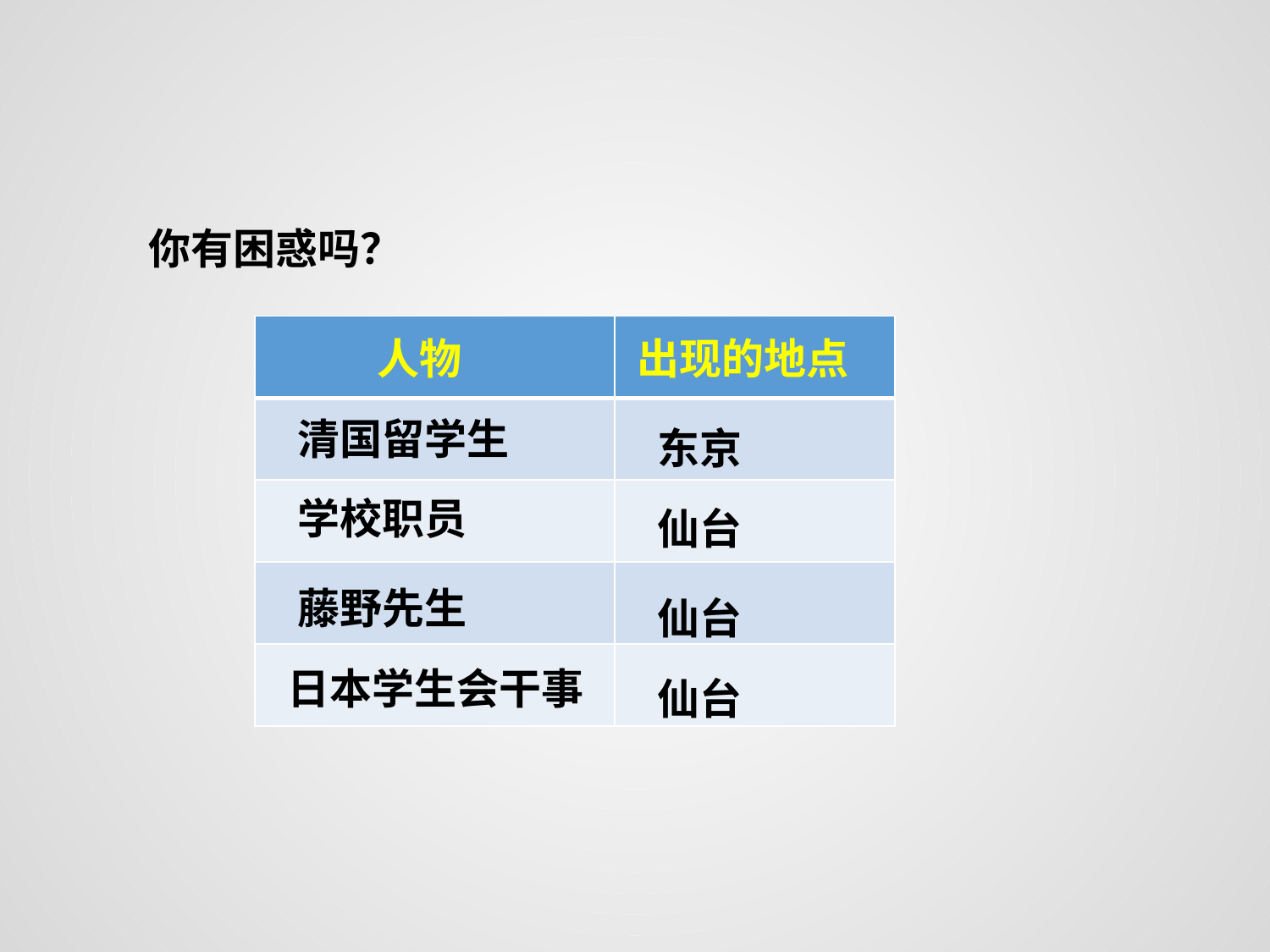

你有困惑吗？
|  |  |
| --- | --- |
|  |  |
|  |  |
|  |  |
|  |  |
人物
出现的地点
清国留学生
东京
学校职员
仙台
藤野先生
仙台
日本学生会干事
仙台